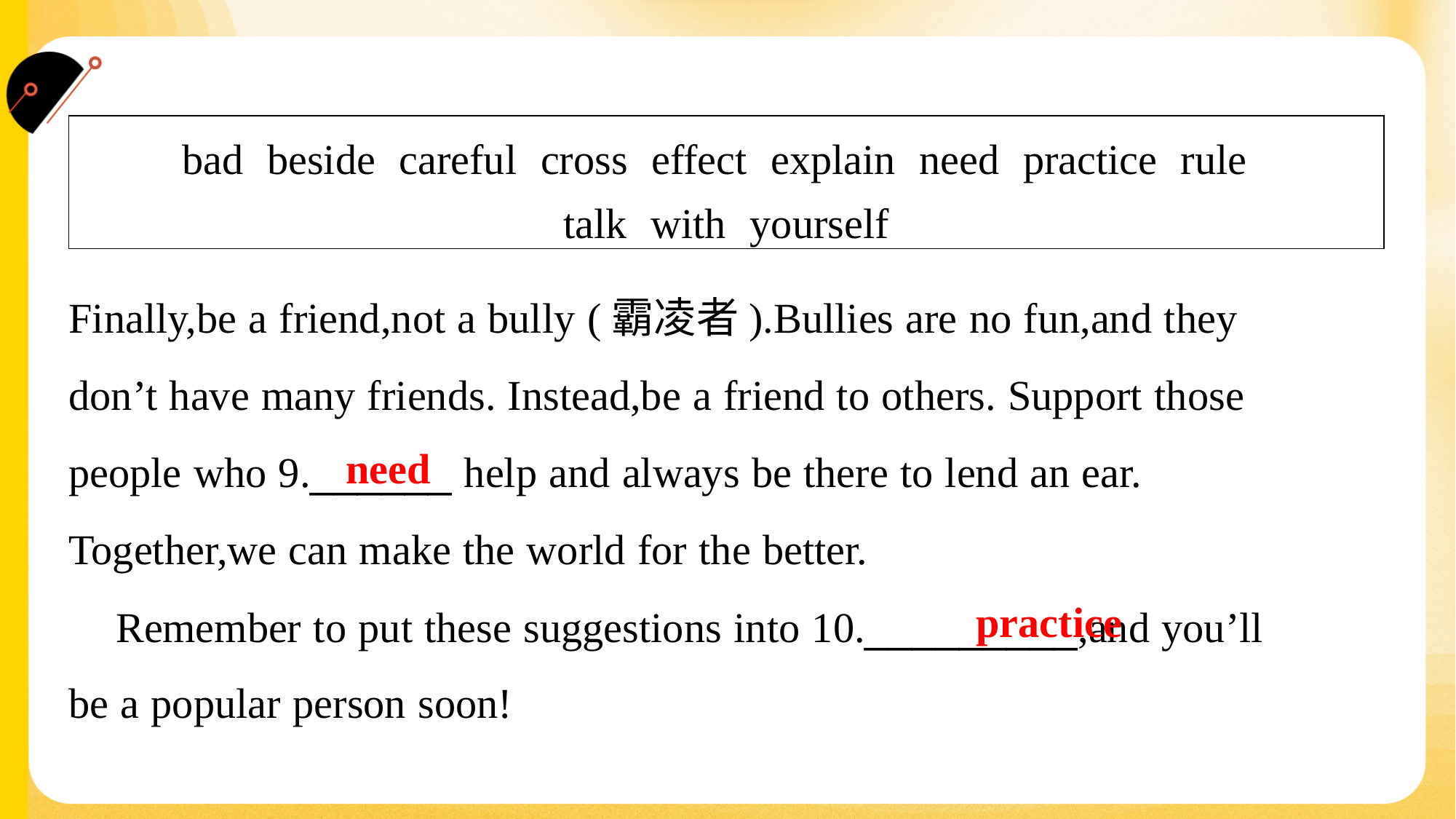

| bad beside careful cross effect explain need practice rule talk with yourself |
| --- |
Finally,be a friend,not a bully (霸凌者).Bullies are no fun,and they
don’t have many friends. Instead,be a friend to others. Support those
people who 9.______ help and always be there to lend an ear.
Together,we can make the world for the better.
    Remember to put these suggestions into 10._________,and you’ll
be a popular person soon!#1.3
need
practice